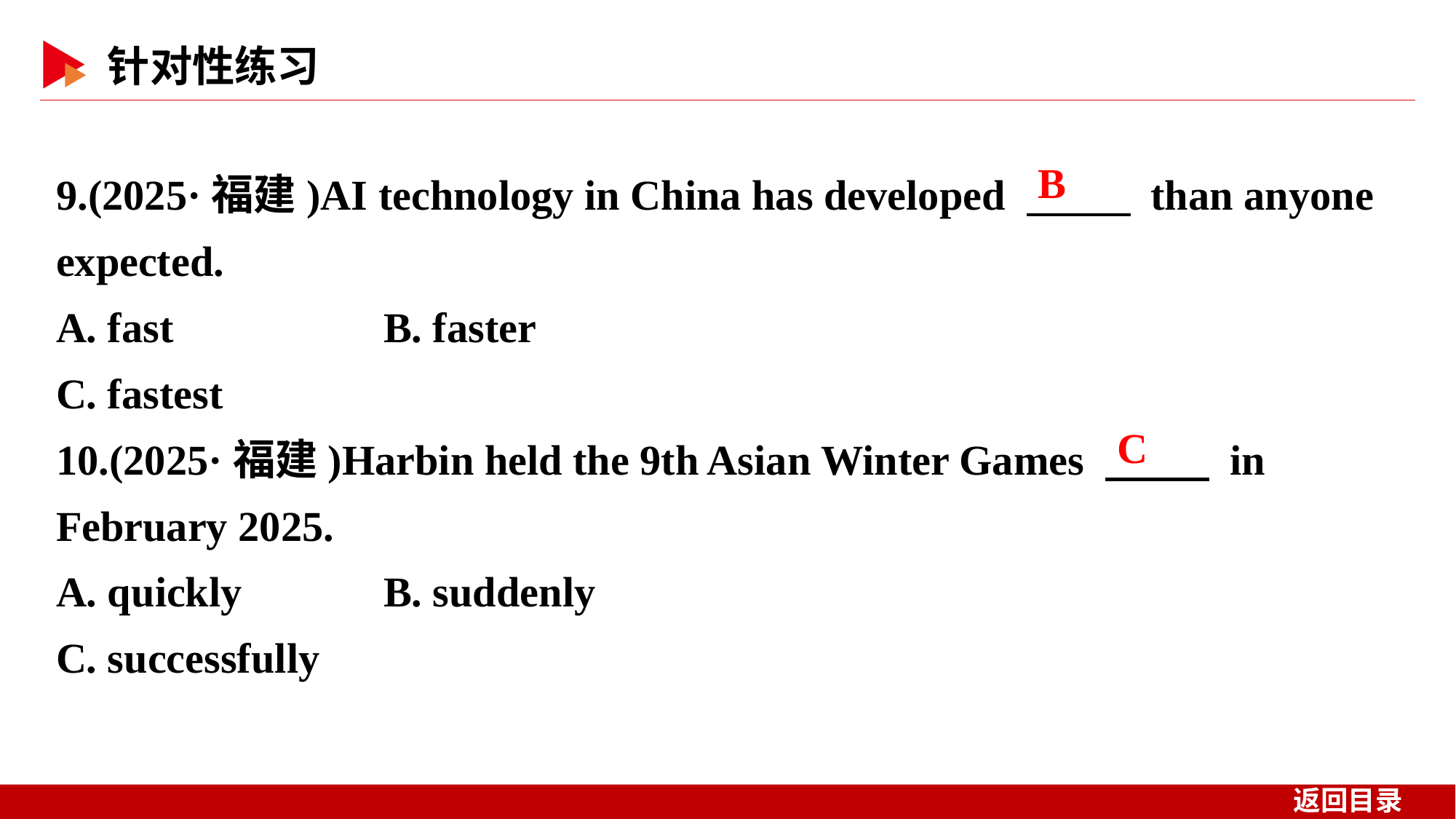

9.(2025·福建)AI technology in China has developed 　  　 than anyone expected.
A. fast                	B. faster
C. fastest
10.(2025·福建)Harbin held the 9th Asian Winter Games 　  　 in February 2025.
A. quickly          	B. suddenly
C. successfully
B
C